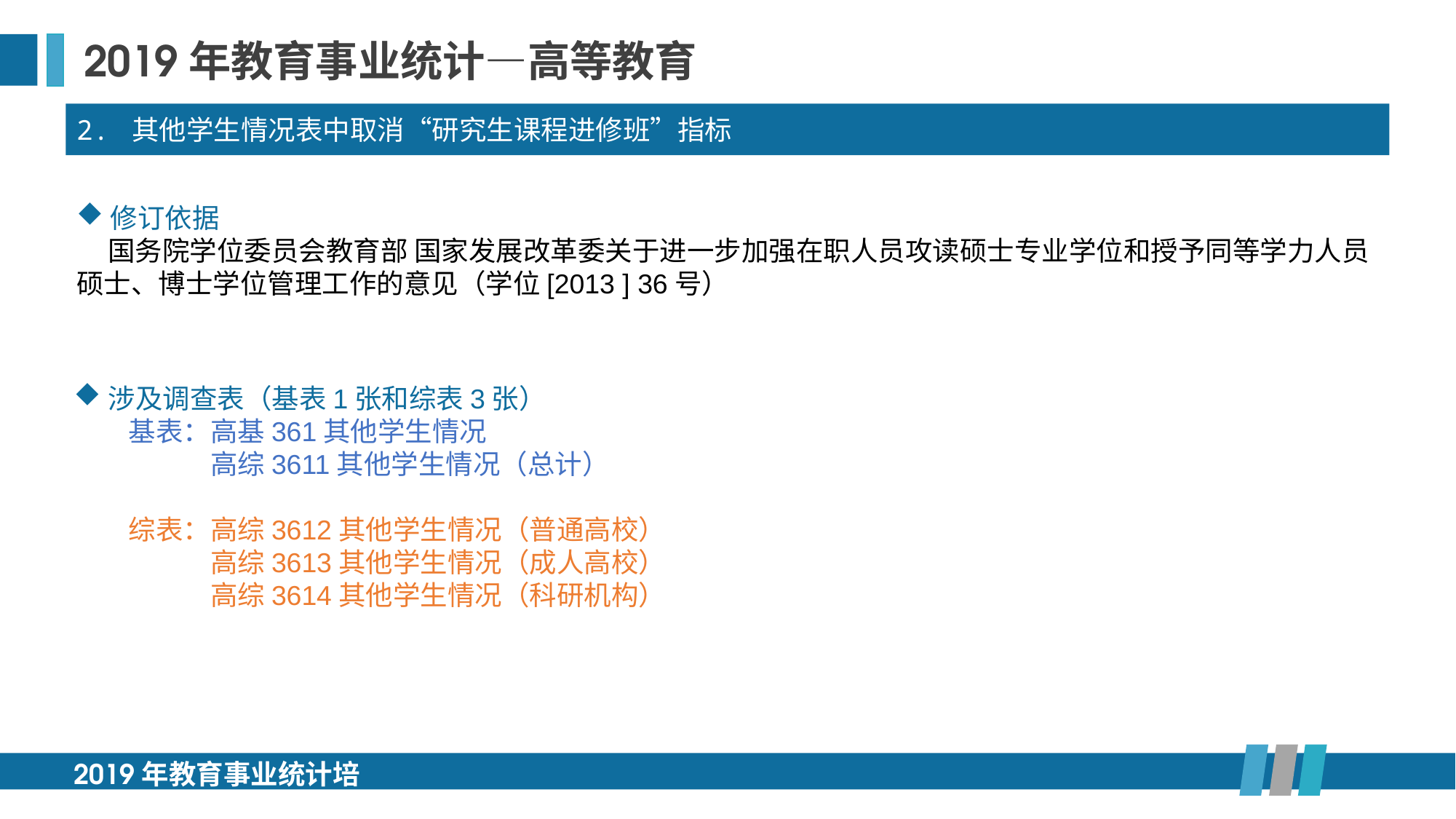

2019年教育事业统计—高等教育

2. 其他学生情况表中取消“研究生课程进修班”指标
修订依据
    国务院学位委员会教育部 国家发展改革委关于进一步加强在职人员攻读硕士专业学位和授予同等学力人员硕士、博士学位管理工作的意见（学位[2013 ] 36号）
涉及调查表（基表1张和综表3张）
基表：高基361其他学生情况
综表：高综3611其他学生情况（总计）

综表：高综3612其他学生情况（普通高校）
综表：高综3613其他学生情况（成人高校）
综表：高综3614其他学生情况（科研机构）

2019年教育事业统计培训